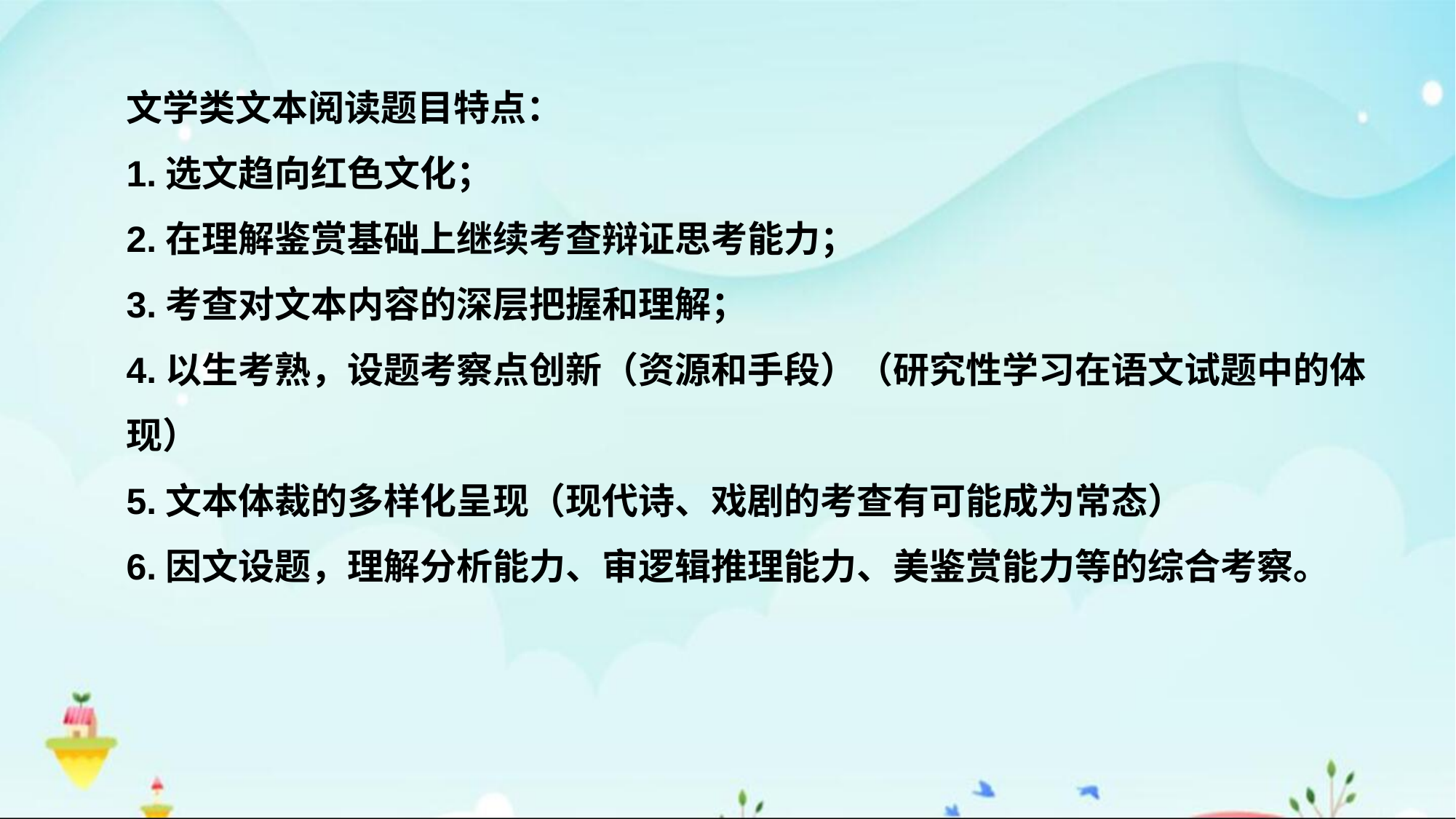

文学类文本阅读题目特点：
1.选文趋向红色文化；
2.在理解鉴赏基础上继续考查辩证思考能力；
3.考查对文本内容的深层把握和理解；
4.以生考熟，设题考察点创新（资源和手段）（研究性学习在语文试题中的体现）
5.文本体裁的多样化呈现（现代诗、戏剧的考查有可能成为常态）
6.因文设题，理解分析能力、审逻辑推理能力、美鉴赏能力等的综合考察。